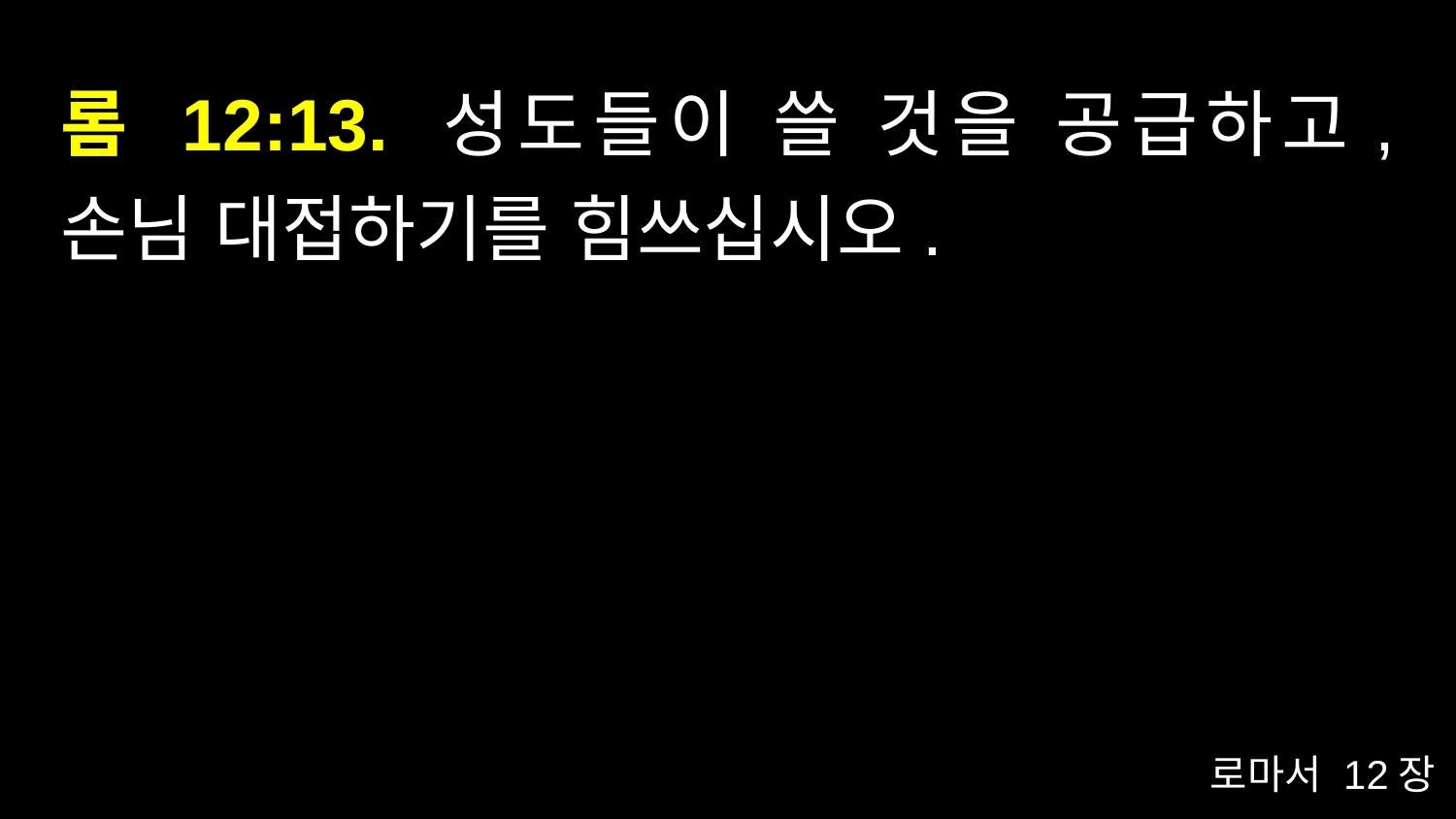

# 롬 12:13. 성도들이 쓸 것을 공급하고, 손님 대접하기를 힘쓰십시오.
로마서 12장